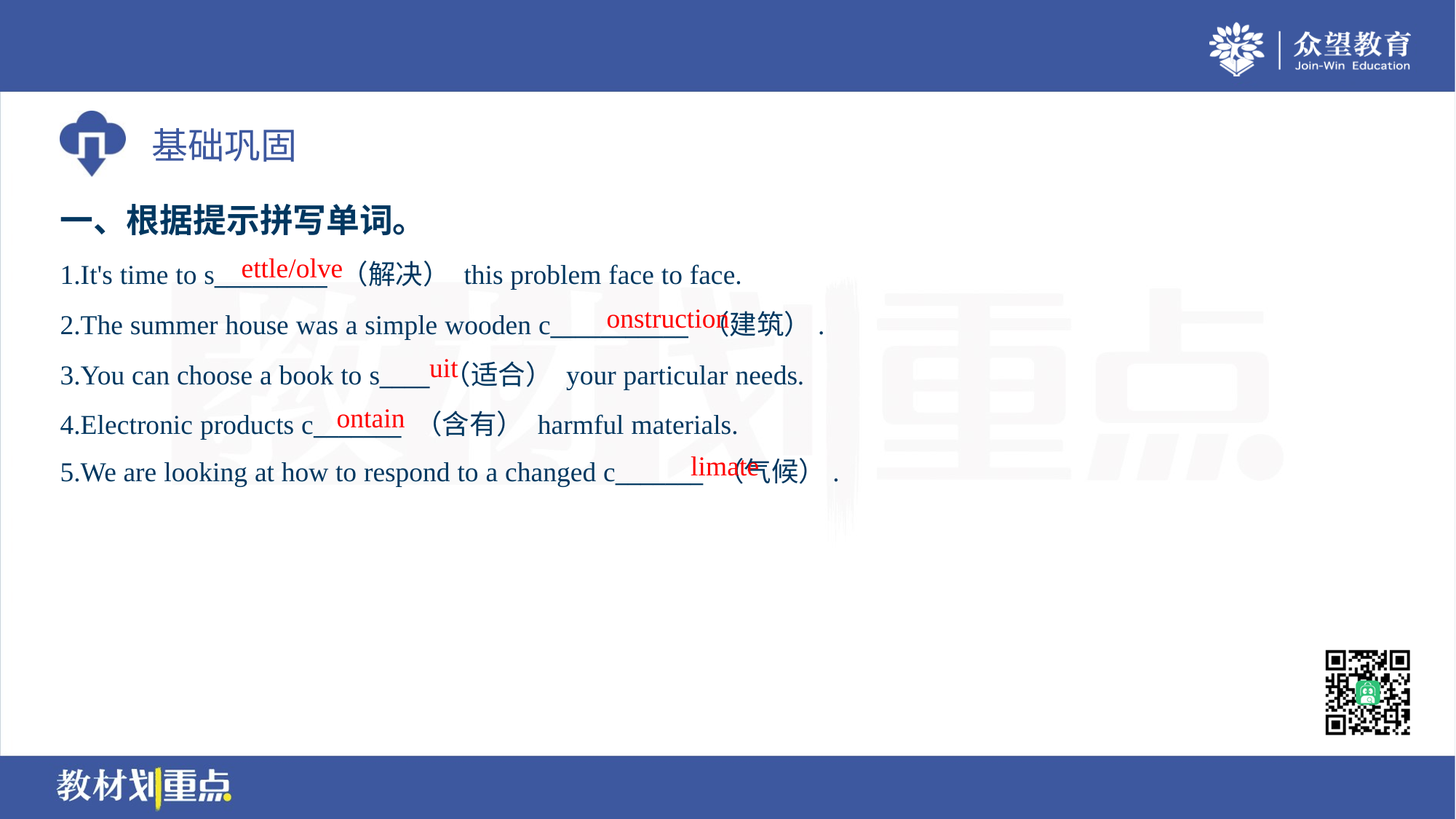

一、根据提示拼写单词。
ettle/olve
1.It's time to s_________ （解决） this problem face to face.
2.The summer house was a simple wooden c___________ （建筑）.
3.You can choose a book to s____ （适合） your particular needs.
4.Electronic products c_______ （含有） harmful materials.
5.We are looking at how to respond to a changed c_______ （气候）.
onstruction
uit
ontain
limate